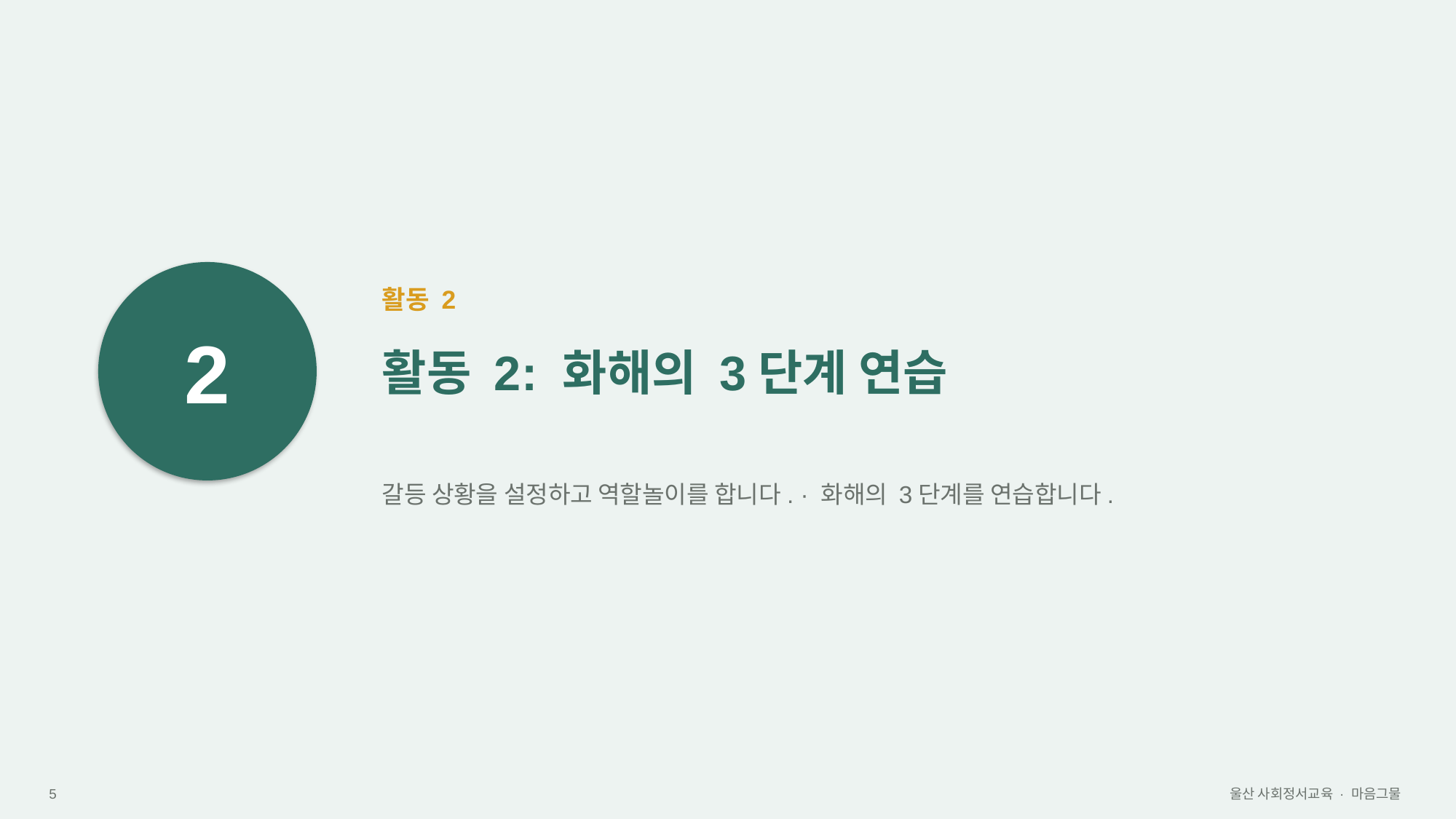

2
활동 2
활동 2: 화해의 3단계 연습
갈등 상황을 설정하고 역할놀이를 합니다. · 화해의 3단계를 연습합니다.
5
울산 사회정서교육 · 마음그물